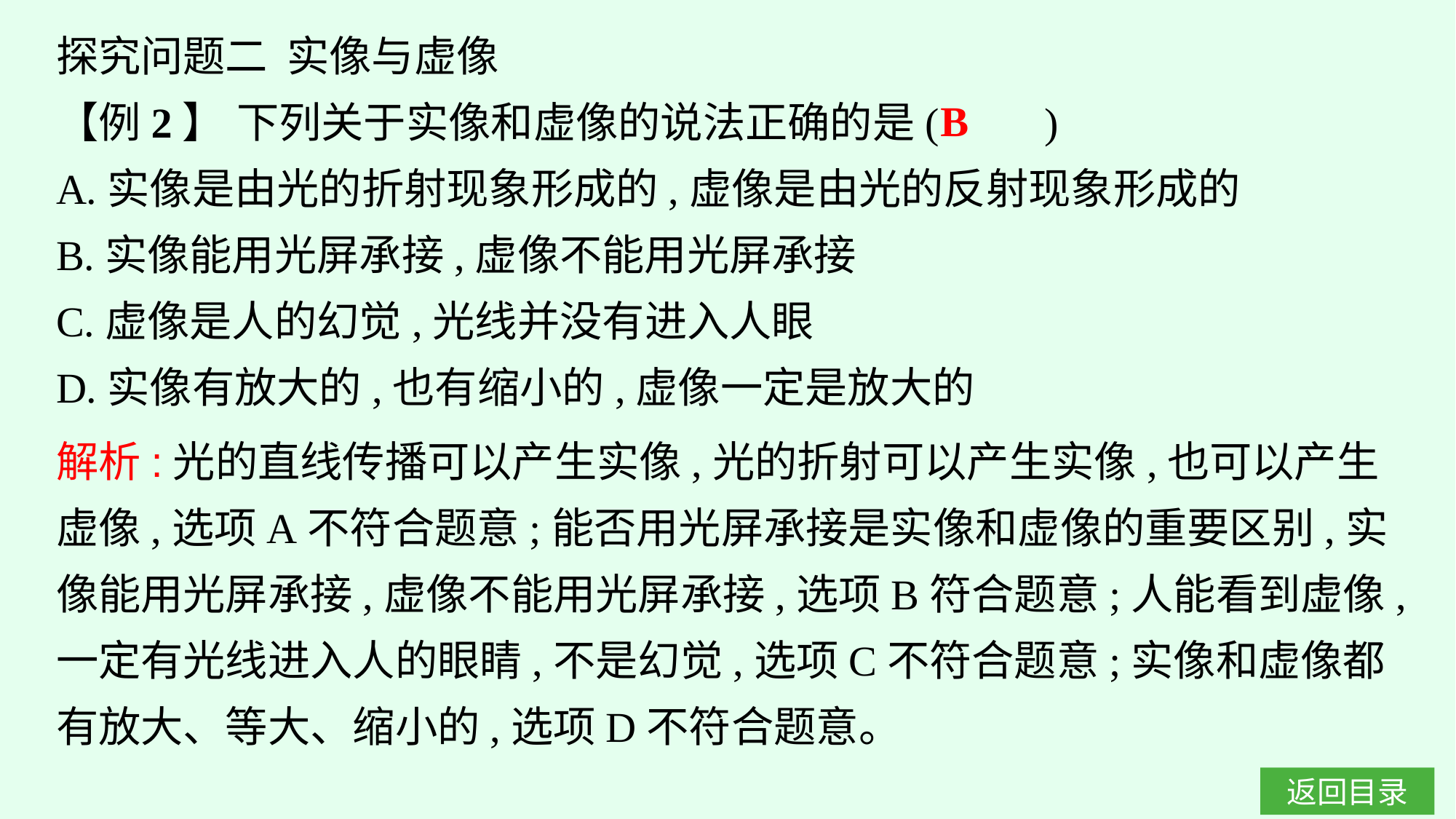

探究问题二  实像与虚像
【例2】 下列关于实像和虚像的说法正确的是(　　)
A.实像是由光的折射现象形成的,虚像是由光的反射现象形成的
B.实像能用光屏承接,虚像不能用光屏承接
C.虚像是人的幻觉,光线并没有进入人眼
D.实像有放大的,也有缩小的,虚像一定是放大的
B
解析:光的直线传播可以产生实像,光的折射可以产生实像,也可以产生虚像,选项A不符合题意;能否用光屏承接是实像和虚像的重要区别,实像能用光屏承接,虚像不能用光屏承接,选项B符合题意;人能看到虚像,一定有光线进入人的眼睛,不是幻觉,选项C不符合题意;实像和虚像都有放大、等大、缩小的,选项D不符合题意。